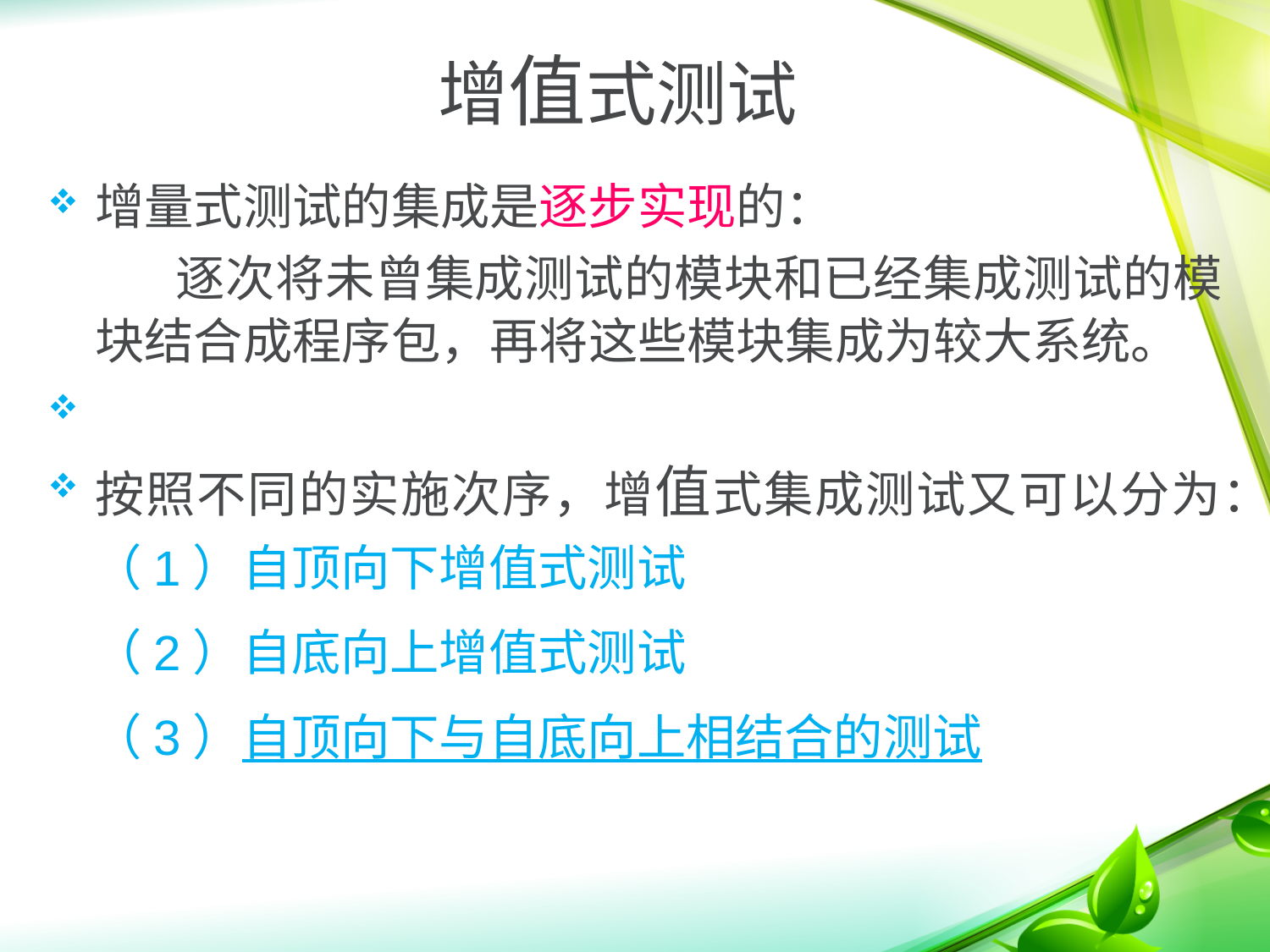

增值式测试
增量式测试的集成是逐步实现的：
          逐次将未曾集成测试的模块和已经集成测试的模块结合成程序包，再将这些模块集成为较大系统。

按照不同的实施次序，增值式集成测试又可以分为：
   （1）自顶向下增值式测试
   （2）自底向上增值式测试
   （3）自顶向下与自底向上相结合的测试